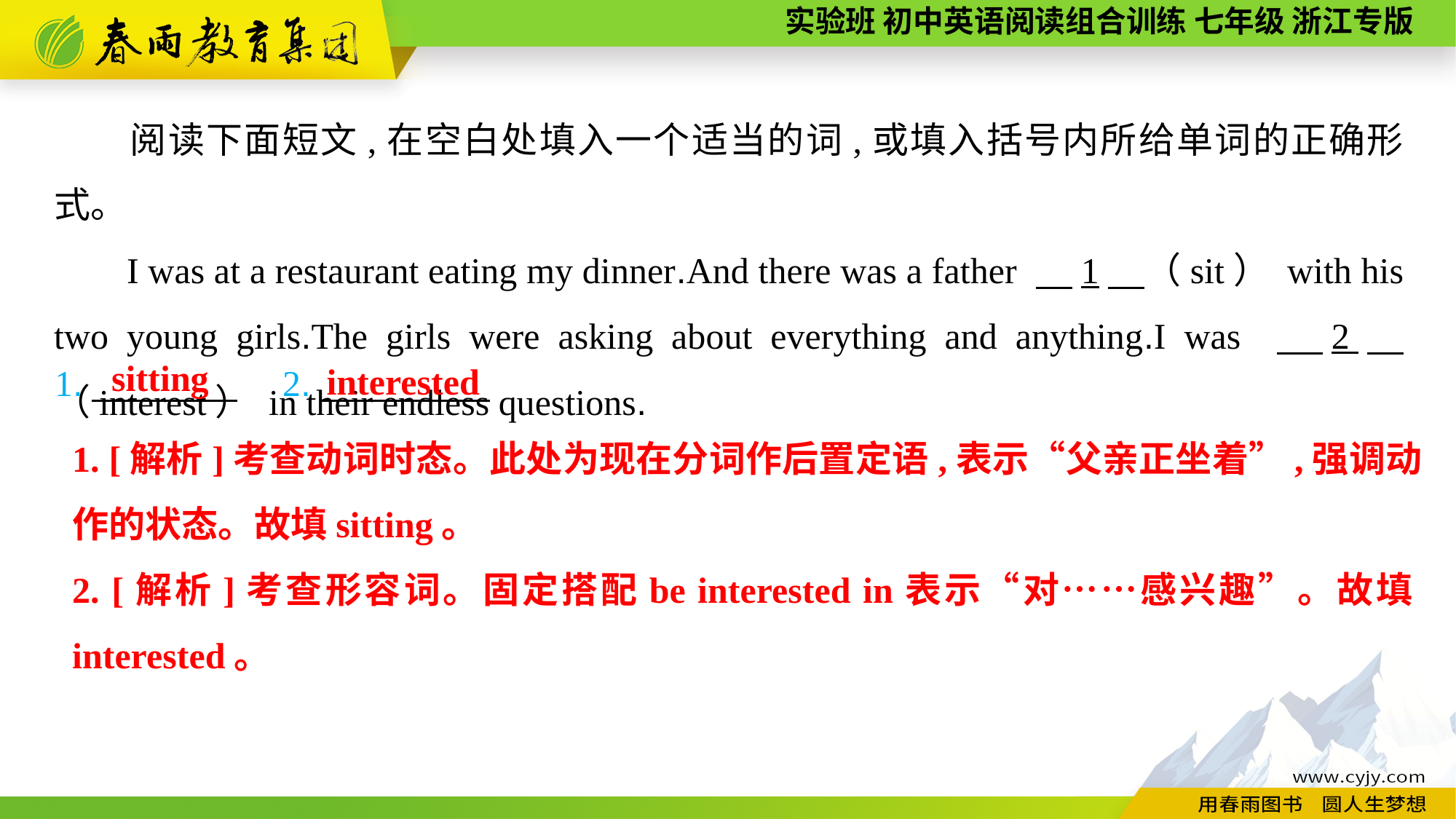

阅读下面短文,在空白处填入一个适当的词,或填入括号内所给单词的正确形式。
I was at a restaurant eating my dinner.And there was a father 　1　（sit） with his two young girls.The girls were asking about everything and anything.I was 　2　（interest） in their endless questions.
sitting
interested
1.　　　　　2.
1. [解析]考查动词时态。此处为现在分词作后置定语,表示“父亲正坐着”,强调动作的状态。故填sitting。
2. [解析]考查形容词。固定搭配be interested in表示“对……感兴趣”。故填interested。